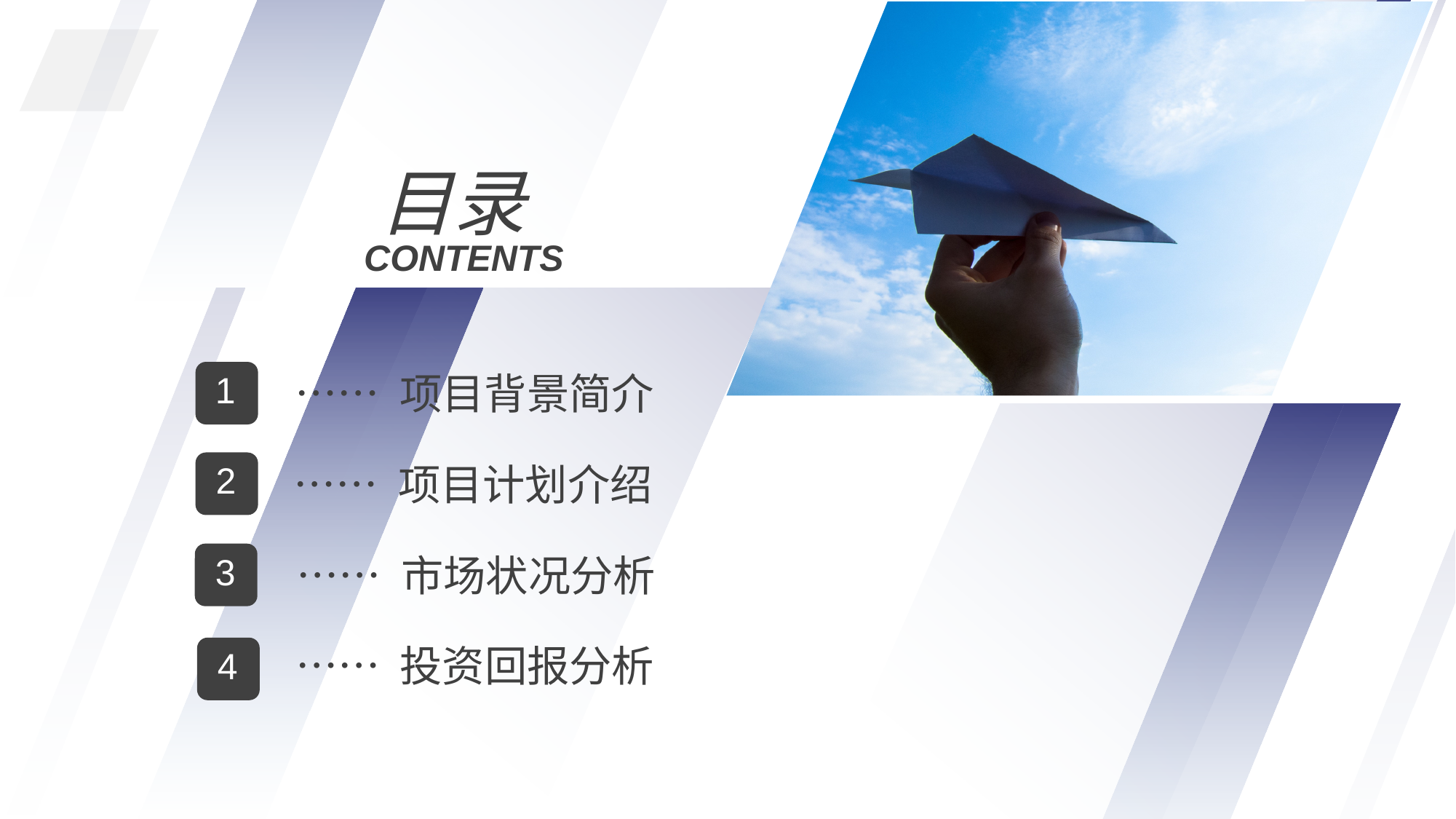

目录
CONTENTS
1

…… 项目背景简介
…… 项目计划介绍
2

3

…… 市场状况分析
…… 投资回报分析
4